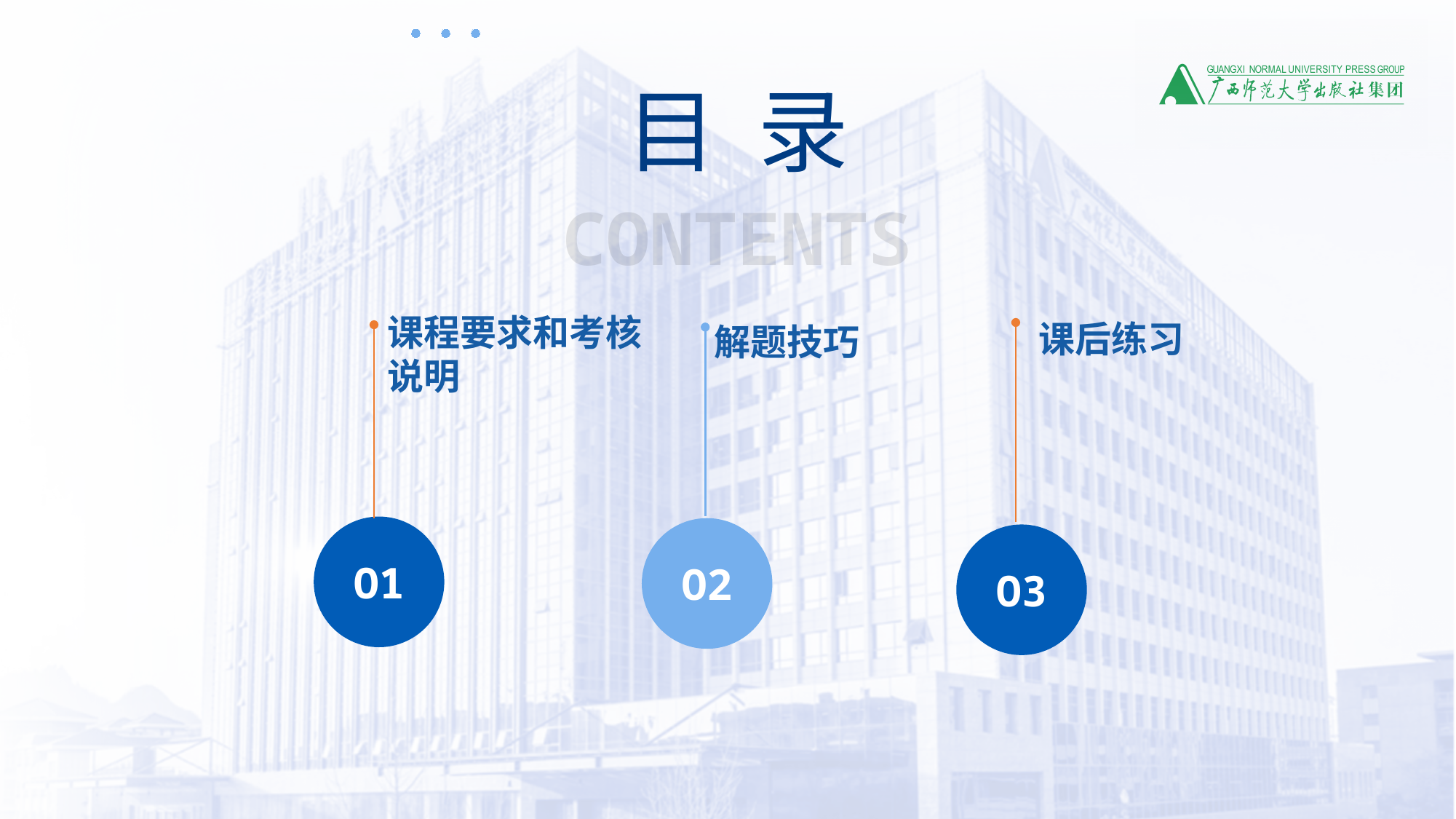

目  录
CONTENTS
课程要求和考核说明
课后练习
解题技巧
O1
O2
O3